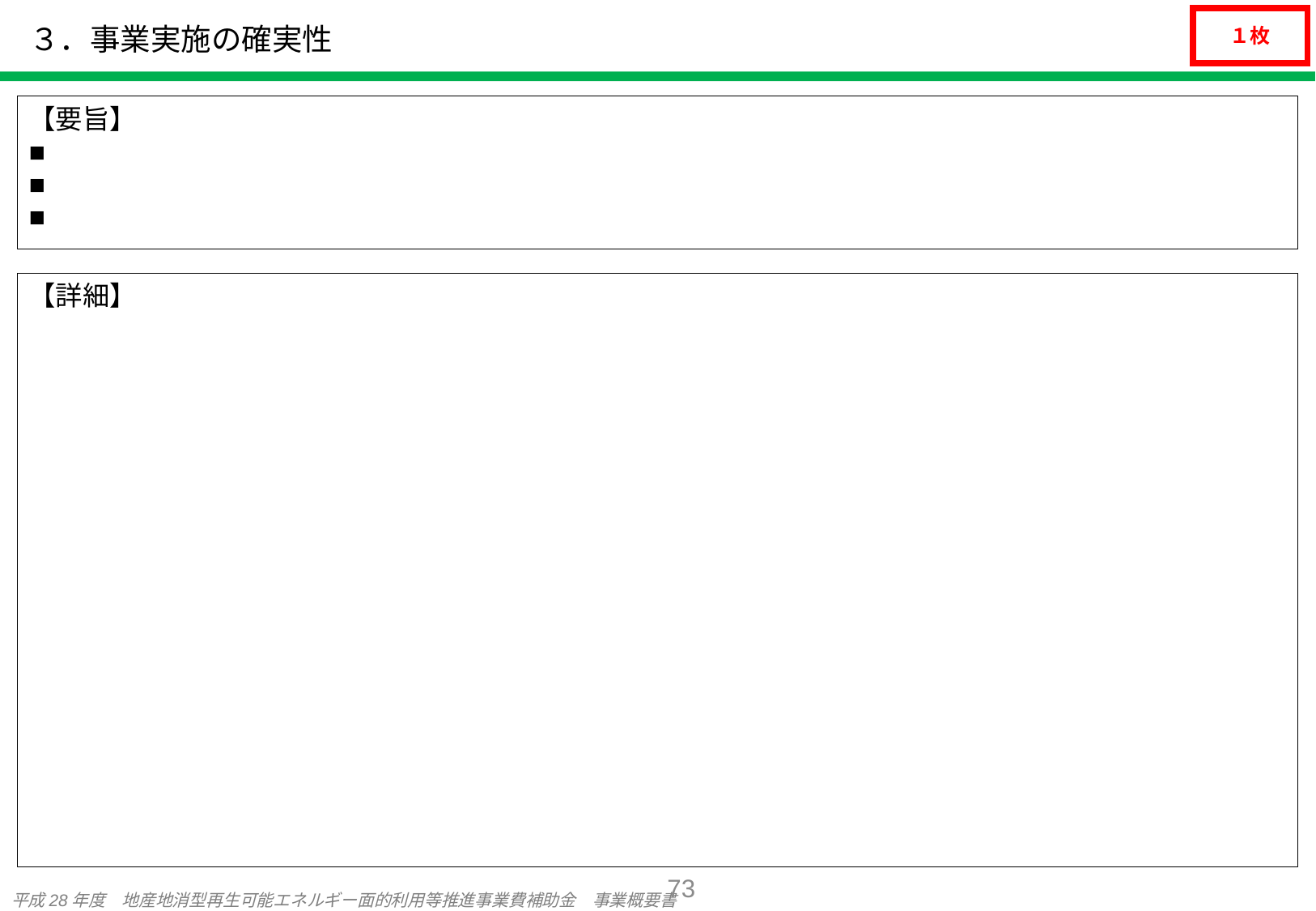

# ３．事業実施の確実性
１枚
【要旨】
■
■
■
【詳細】
73